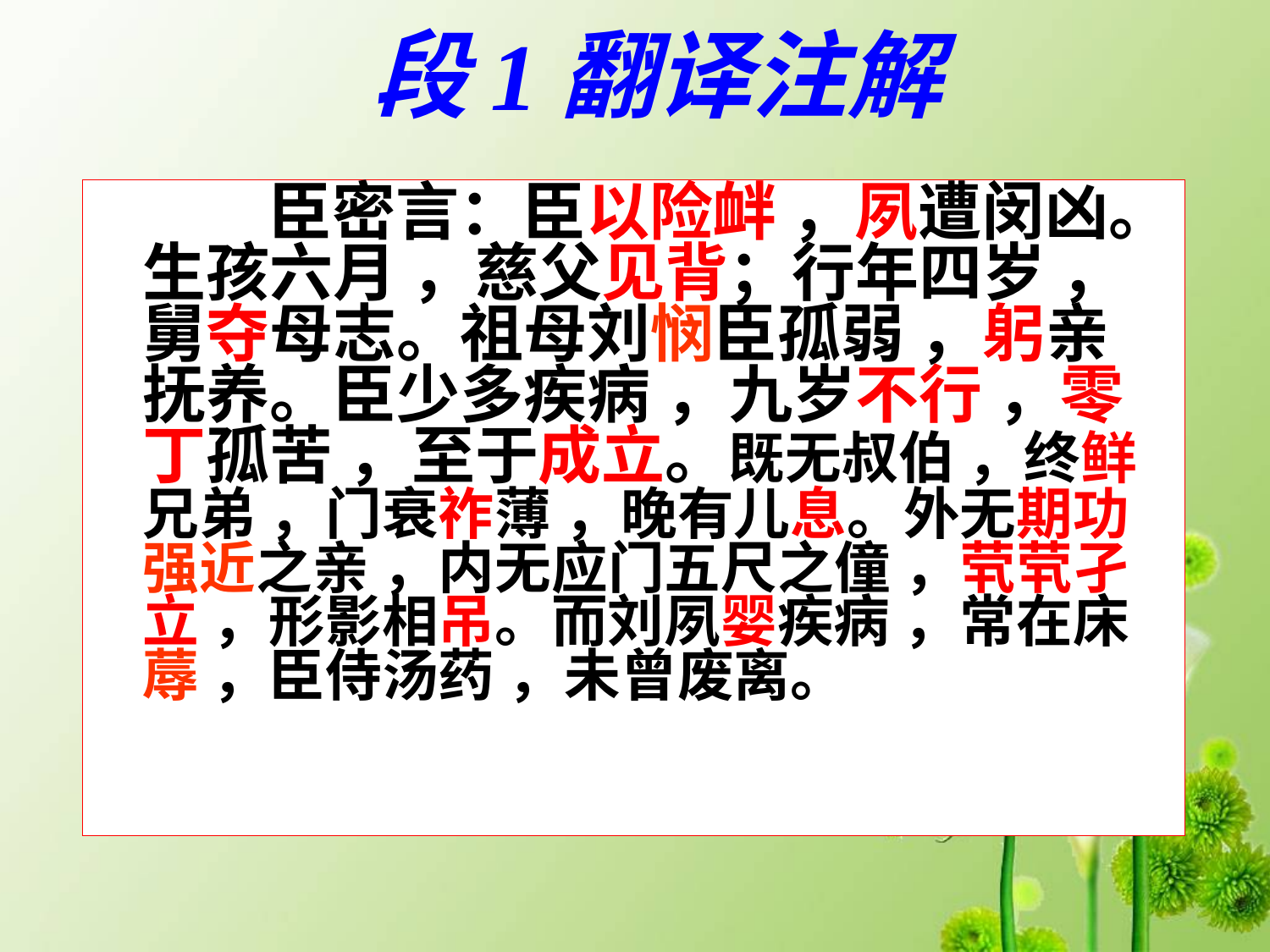

段1翻译注解
           臣密言：臣以险衅 ，夙遭闵凶。生孩六月 ，慈父见背；行年四岁 ，舅夺母志。祖母刘悯臣孤弱 ，躬亲抚养。臣少多疾病 ，九岁不行 ，零丁孤苦 ，至于成立。既无叔伯 ，终鲜兄弟 ，门衰祚薄 ，晚有儿息。外无期功强近之亲 ，内无应门五尺之僮 ，茕茕孑立 ，形影相吊。而刘夙婴疾病 ，常在床蓐 ，臣侍汤药 ，未曾废离。